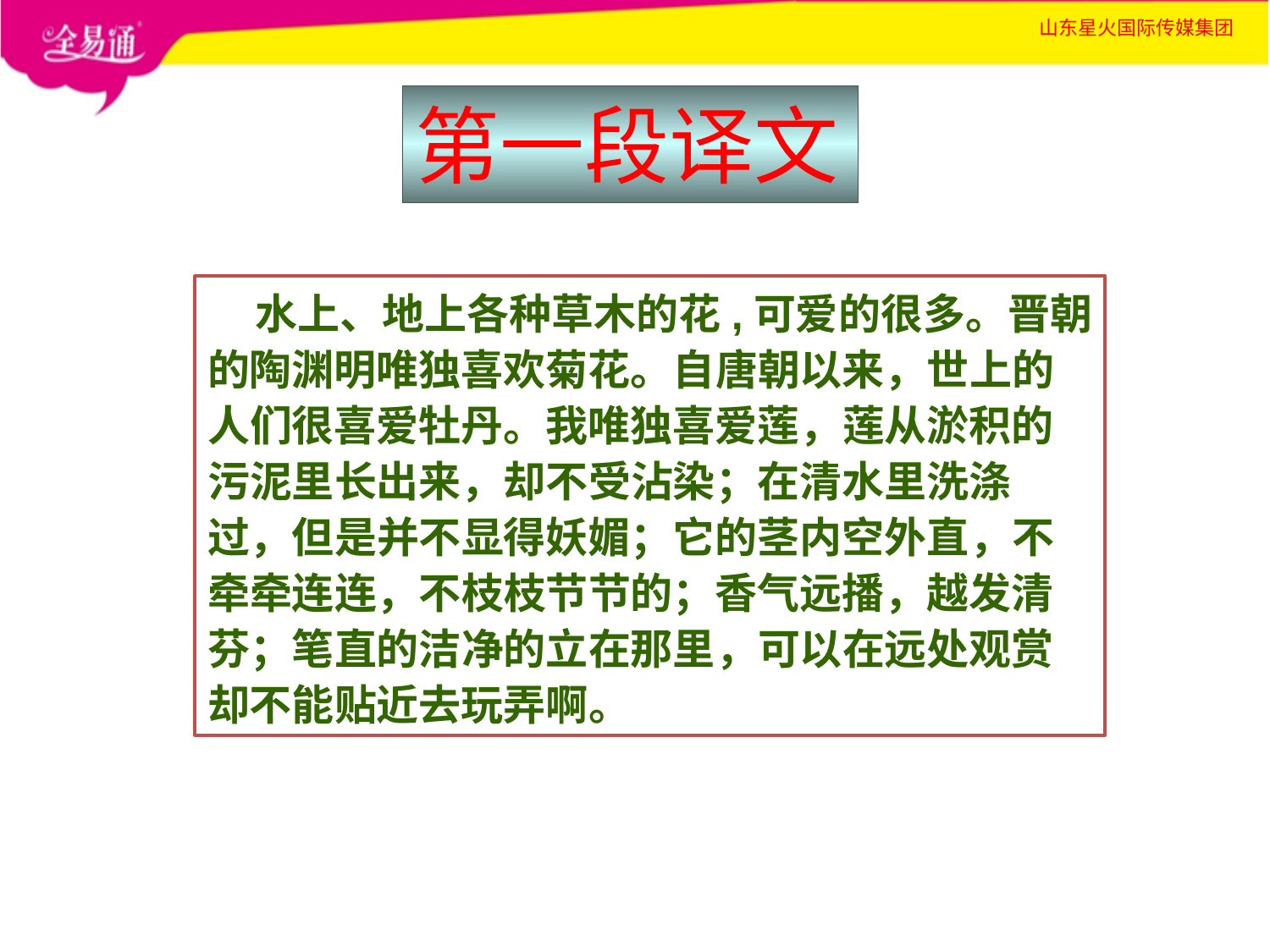

# 第一段译文
    水上、地上各种草木的花,可爱的很多。晋朝的陶渊明唯独喜欢菊花。自唐朝以来，世上的人们很喜爱牡丹。我唯独喜爱莲，莲从淤积的污泥里长出来，却不受沾染；在清水里洗涤过，但是并不显得妖媚；它的茎内空外直，不牵牵连连，不枝枝节节的；香气远播，越发清芬；笔直的洁净的立在那里，可以在远处观赏却不能贴近去玩弄啊。